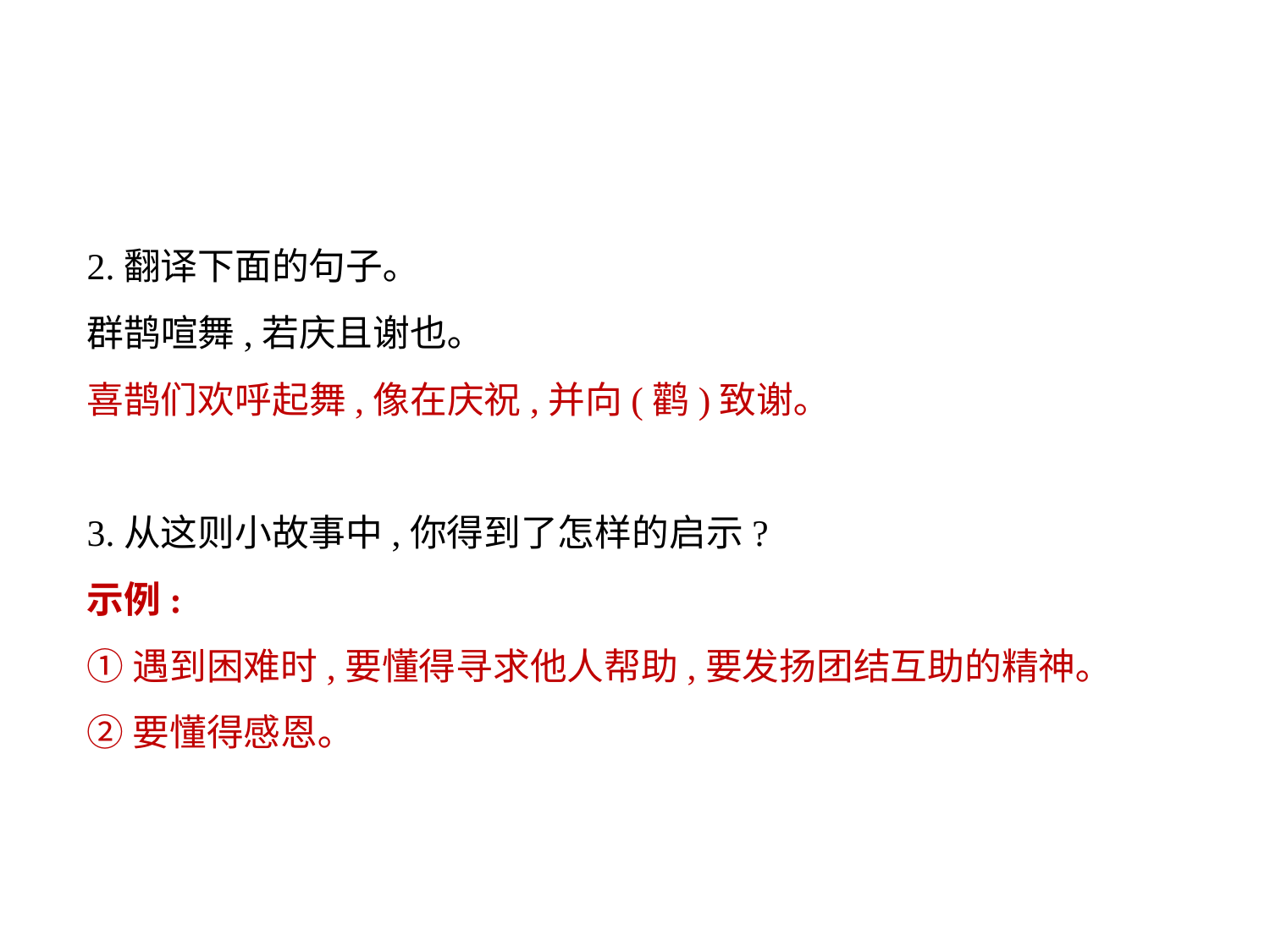

2.翻译下面的句子｡
群鹊喧舞,若庆且谢也｡
喜鹊们欢呼起舞,像在庆祝,并向(鹳)致谢｡

3.从这则小故事中,你得到了怎样的启示?
示例:
①遇到困难时,要懂得寻求他人帮助,要发扬团结互助的精神｡
②要懂得感恩｡